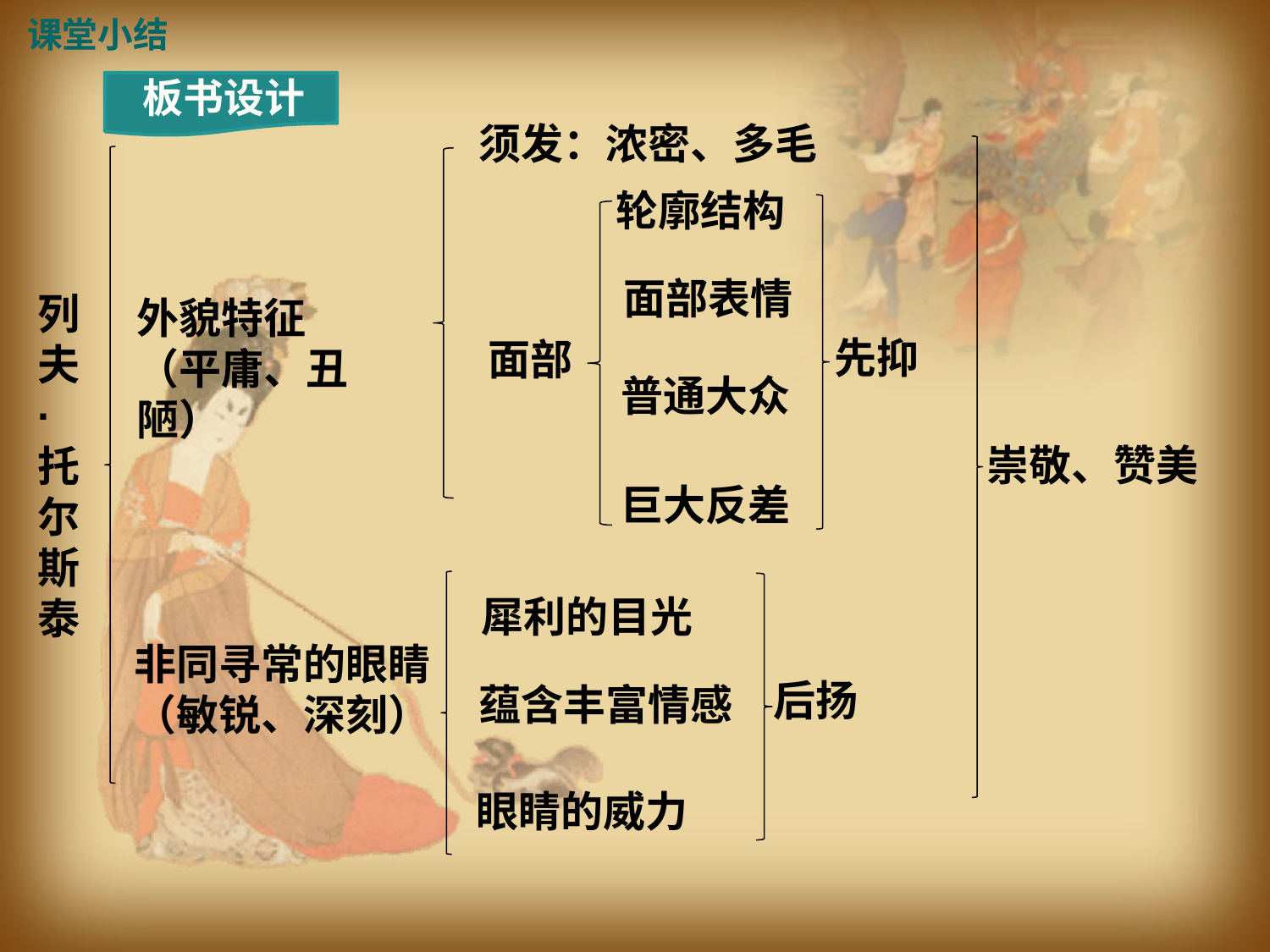

课堂小结
板书设计

须发：浓密、多毛

轮廓结构

面部表情
列夫·托尔斯泰
外貌特征
（平庸、丑陋）
先抑
面部
普通大众
崇敬、赞美
巨大反差

犀利的目光
非同寻常的眼睛
（敏锐、深刻）
后扬
蕴含丰富情感
眼睛的威力